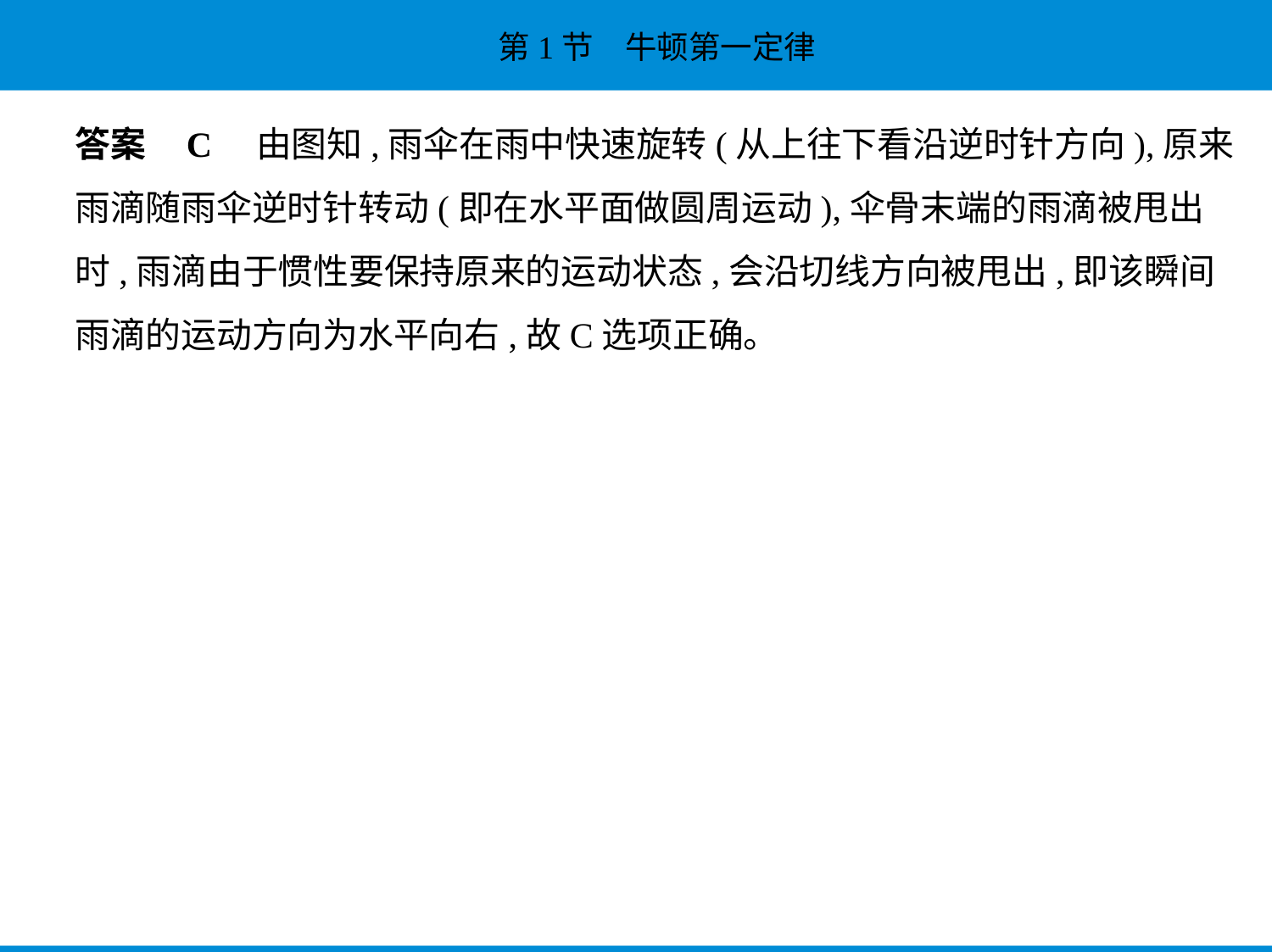

答案    C　由图知,雨伞在雨中快速旋转(从上往下看沿逆时针方向),原来
雨滴随雨伞逆时针转动(即在水平面做圆周运动),伞骨末端的雨滴被甩出
时,雨滴由于惯性要保持原来的运动状态,会沿切线方向被甩出,即该瞬间
雨滴的运动方向为水平向右,故C选项正确。